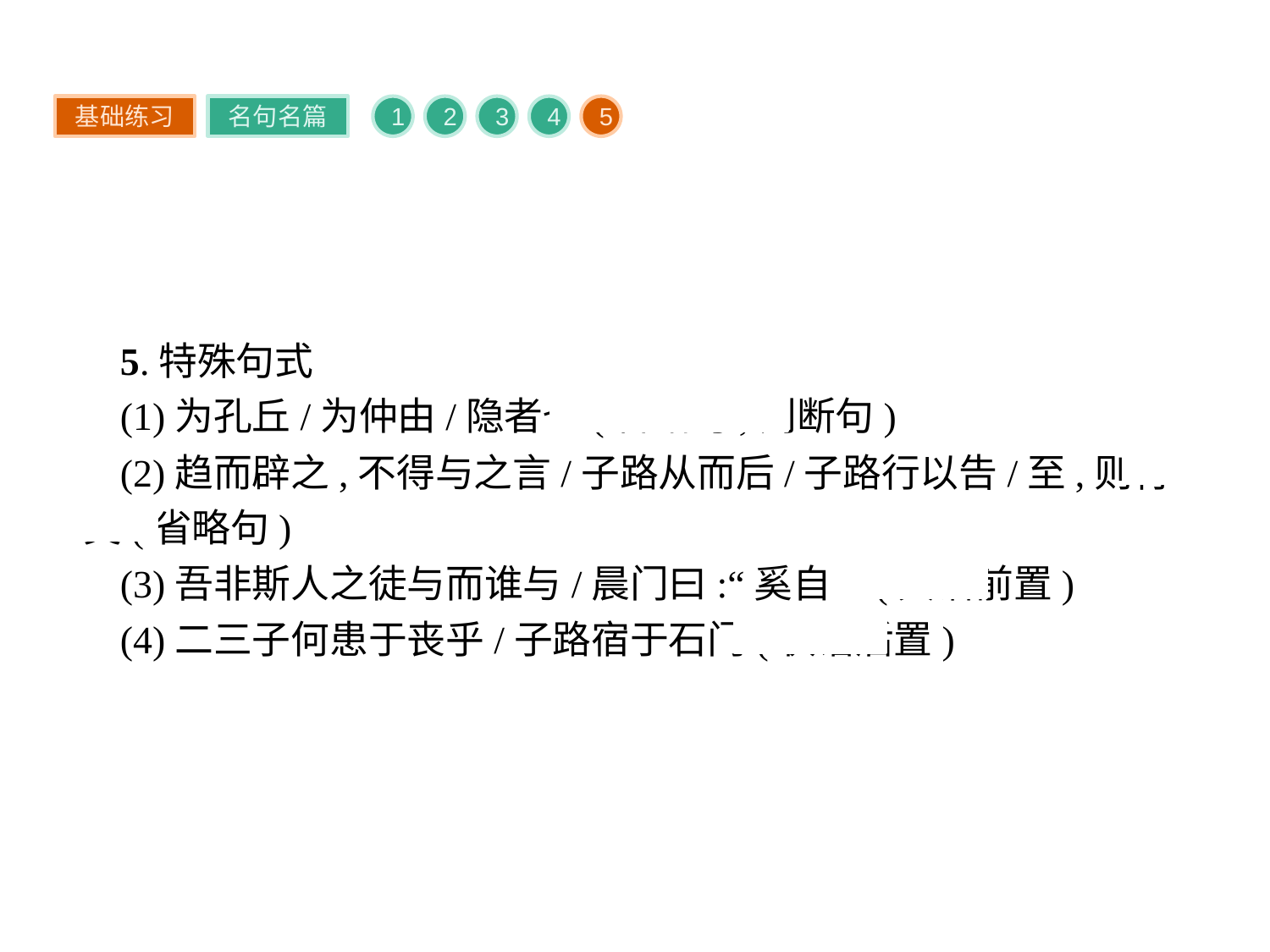

基础练习
名句名篇
1
2
3
4
5
5.特殊句式
(1)为孔丘/为仲由/隐者也(省略句,判断句)
(2)趋而辟之,不得与之言/子路从而后/子路行以告/至,则行矣(省略句)
(3)吾非斯人之徒与而谁与/晨门曰:“奚自?”(宾语前置)
(4)二三子何患于丧乎/子路宿于石门(状语后置)